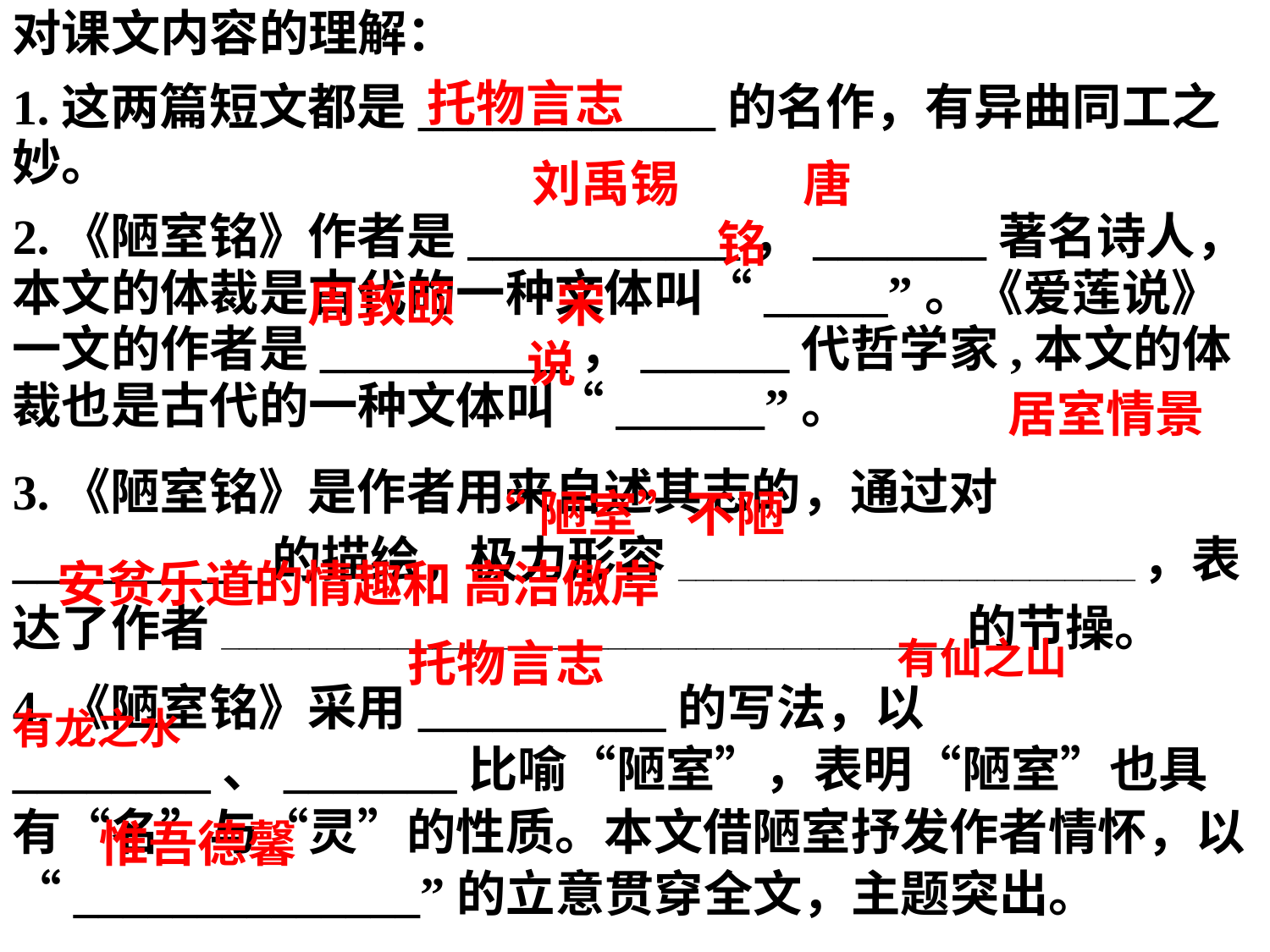

对课文内容的理解：
1.这两篇短文都是____________的名作，有异曲同工之妙。
2.《陋室铭》作者是___________，_______著名诗人，本文的体裁是古代的一种文体叫“_____”。《爱莲说》一文的作者是__________，______代哲学家,本文的体裁也是古代的一种文体叫“______”。
3.《陋室铭》是作者用来自述其志的，通过对__________的描绘，极力形容__________________________，表达了作者__________________________________________的节操。
4.《陋室铭》采用__________的写法，以________、_______比喻“陋室”，表明“陋室”也具有“名”与“灵”的性质。本文借陋室抒发作者情怀，以“______________”的立意贯穿全文，主题突出。

托物言志
  刘禹锡           唐
铭
周敦颐         宋
说
居室情景
“陋室”不陋
安贫乐道的情趣和 高洁傲岸
托物言志
有仙之山
有龙之水
惟吾德馨